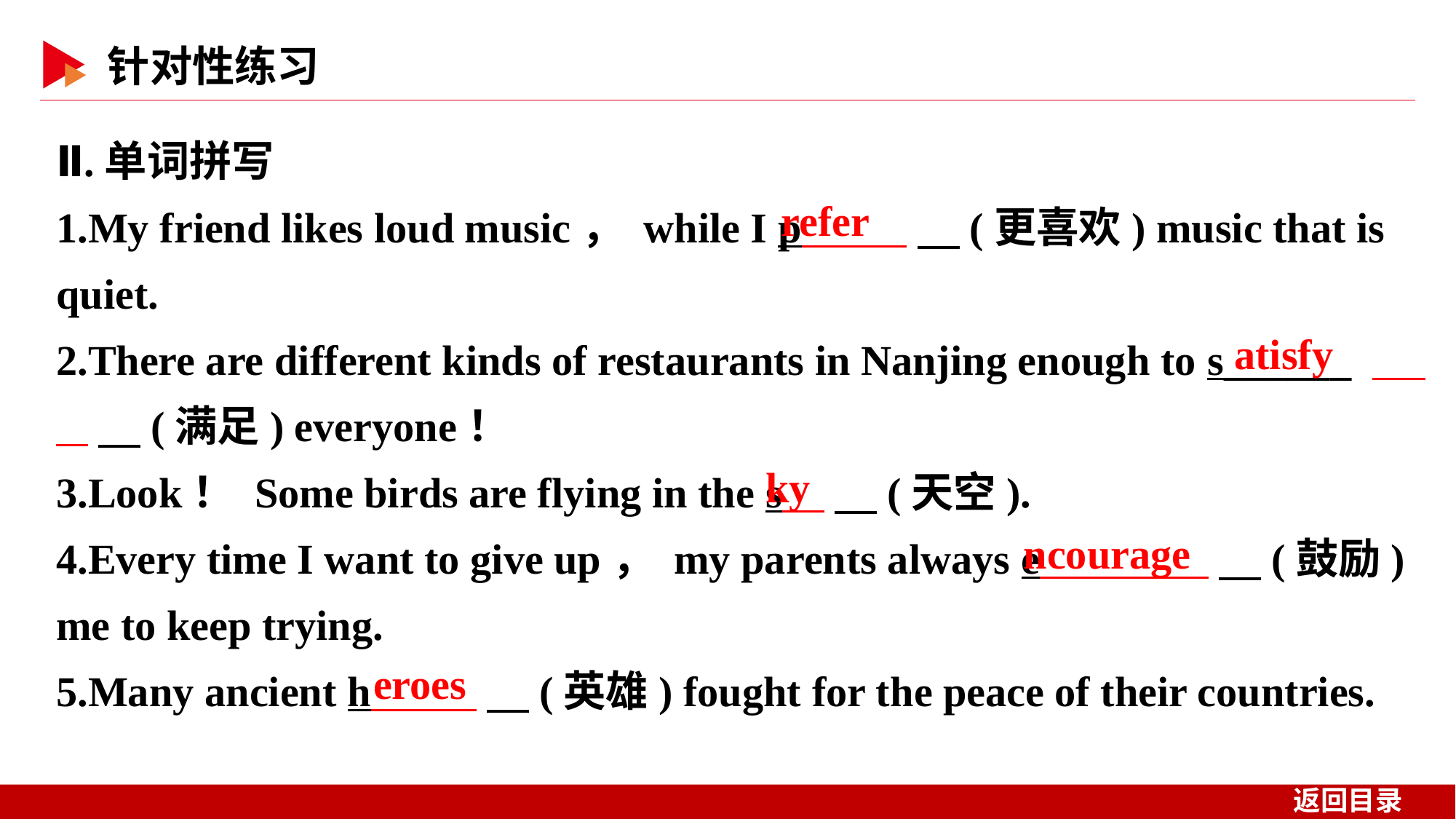

Ⅱ.单词拼写
1.My friend likes loud music， while I p          　(更喜欢) music that is quiet.
2.There are different kinds of restaurants in Nanjing enough to s______           　(满足) everyone！
3.Look！ Some birds are flying in the s    　(天空).
4.Every time I want to give up， my parents always e                　(鼓励) me to keep trying.
5.Many ancient h          　(英雄) fought for the peace of their countries.
refer
atisfy
ky
ncourage
eroes